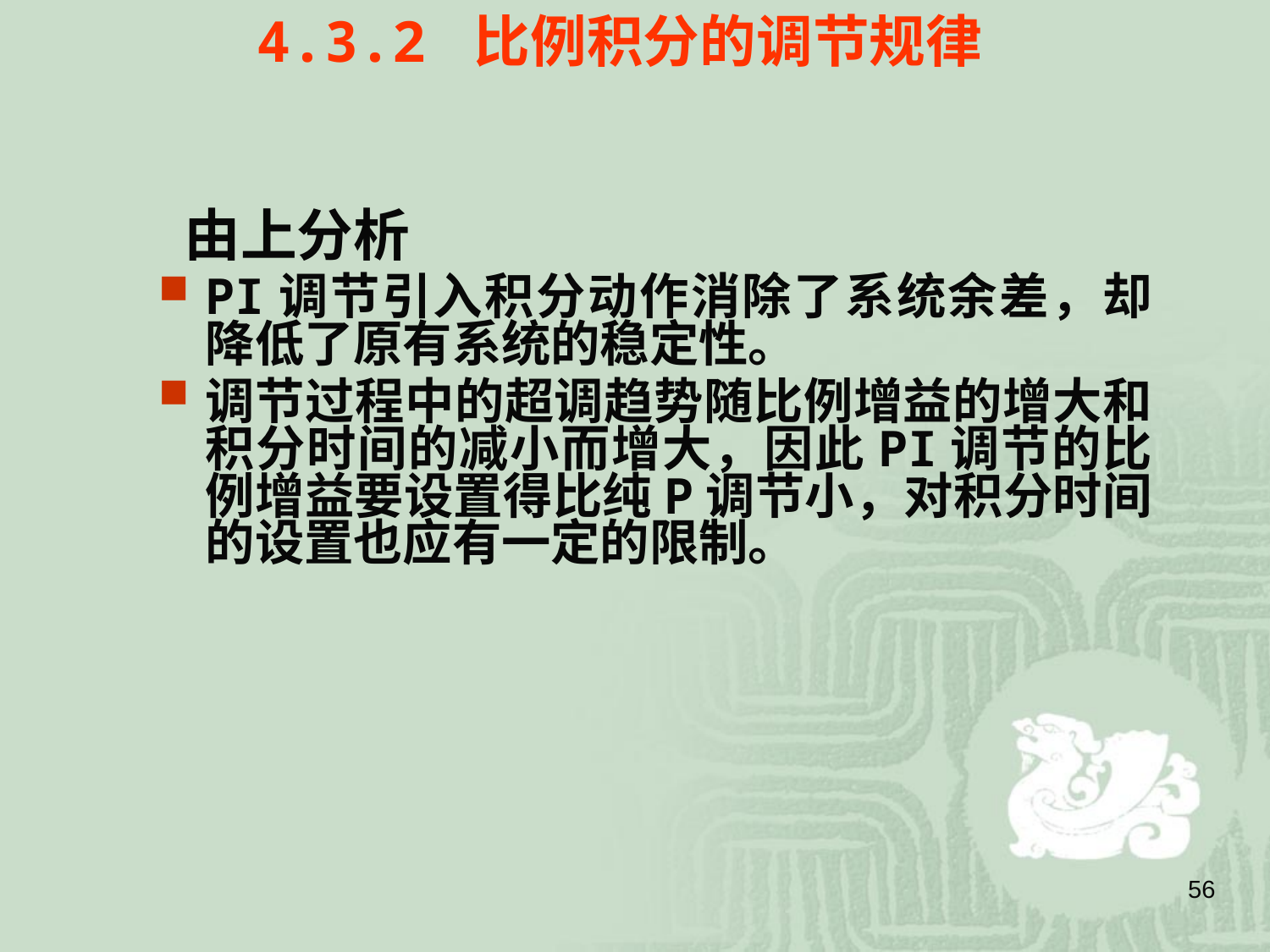

4.3.2 比例积分的调节规律
 由上分析
PI调节引入积分动作消除了系统余差，却降低了原有系统的稳定性。
调节过程中的超调趋势随比例增益的增大和积分时间的减小而增大，因此PI调节的比例增益要设置得比纯P调节小，对积分时间的设置也应有一定的限制。
56